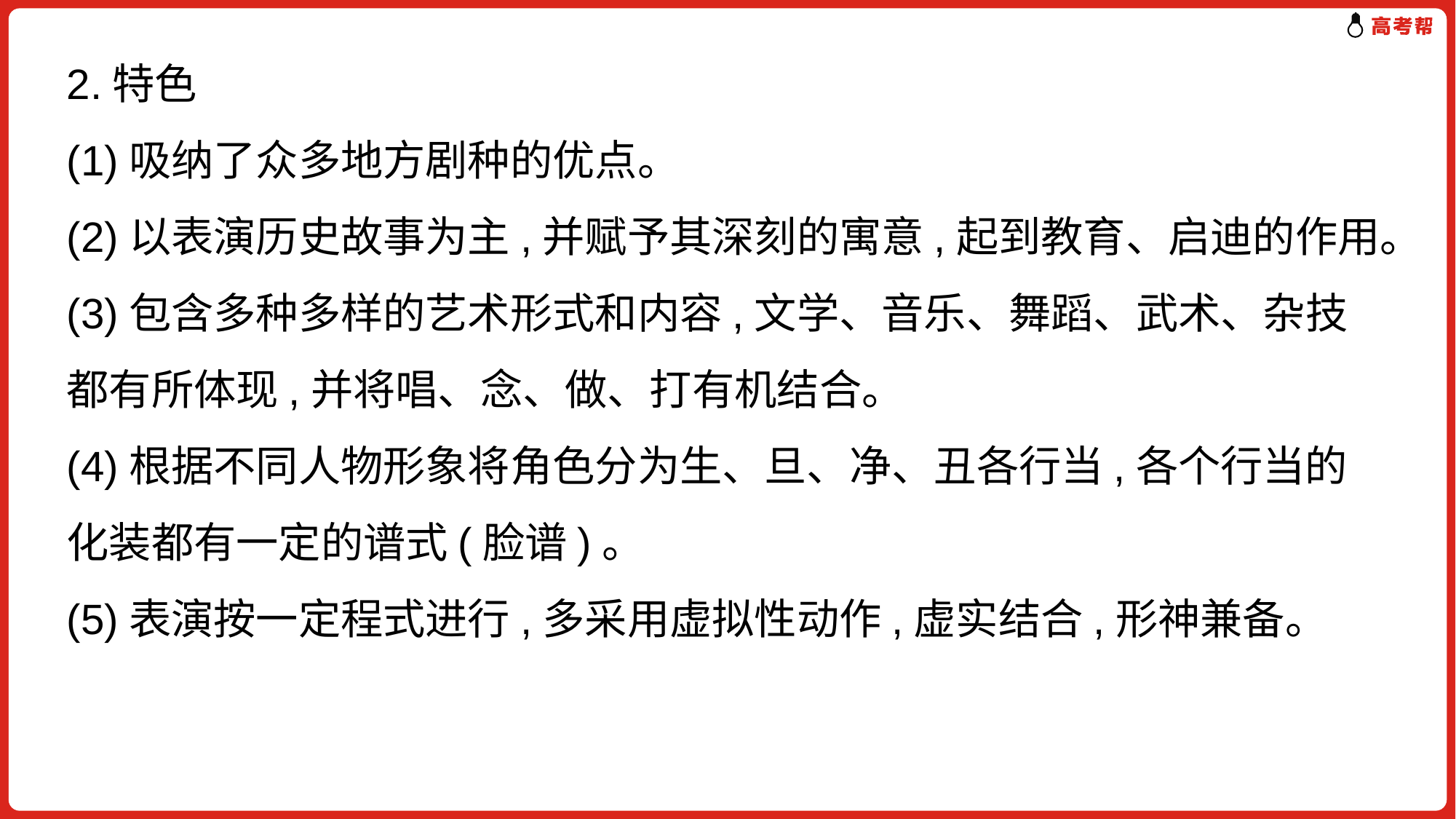

2.特色
(1)吸纳了众多地方剧种的优点。
(2)以表演历史故事为主,并赋予其深刻的寓意,起到教育、启迪的作用。
(3)包含多种多样的艺术形式和内容,文学、音乐、舞蹈、武术、杂技都有所体现,并将唱、念、做、打有机结合。
(4)根据不同人物形象将角色分为生、旦、净、丑各行当,各个行当的化装都有一定的谱式(脸谱)。
(5)表演按一定程式进行,多采用虚拟性动作,虚实结合,形神兼备。